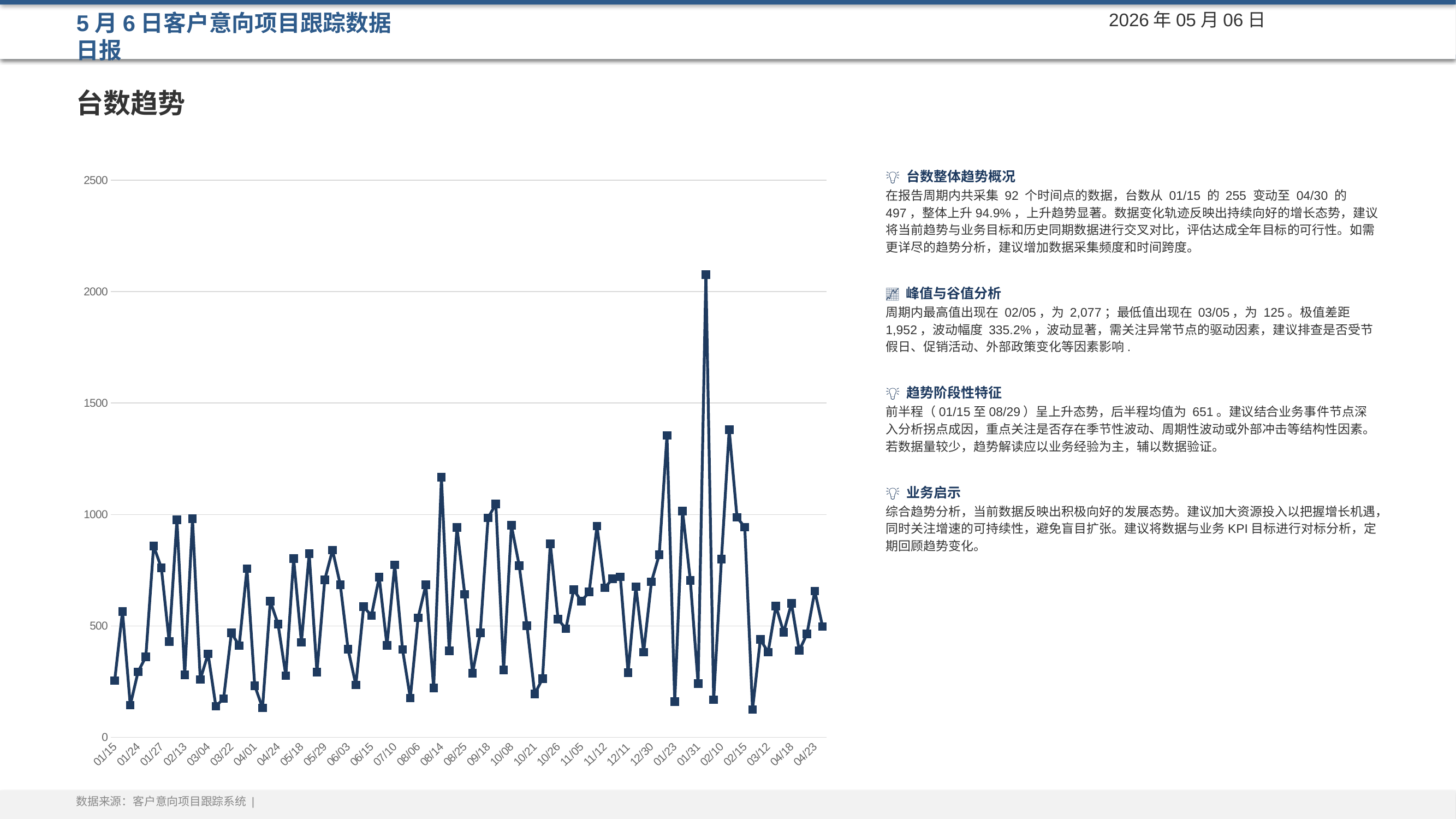

5月6日客户意向项目跟踪数据日报
2026年05月06日

台数趋势

### Chart

| Category | 台数 |
|---|---|
| 01/15 | 255.0 |
| 01/17 | 565.0 |
| 01/20 | 144.0 |
| 01/24 | 294.0 |
| 01/25 | 361.0 |
| 01/26 | 859.0 |
| 01/27 | 760.0 |
| 02/01 | 429.0 |
| 02/04 | 976.0 |
| 02/13 | 280.0 |
| 02/23 | 981.0 |
| 03/03 | 259.0 |
| 03/04 | 375.0 |
| 03/05 | 139.0 |
| 03/17 | 174.0 |
| 03/22 | 469.0 |
| 03/27 | 411.0 |
| 03/28 | 757.0 |
| 04/01 | 232.0 |
| 04/06 | 132.0 |
| 04/07 | 611.0 |
| 04/24 | 508.0 |
| 04/25 | 277.0 |
| 05/08 | 802.0 |
| 05/18 | 426.0 |
| 05/25 | 824.0 |
| 05/28 | 292.0 |
| 05/29 | 707.0 |
| 05/31 | 840.0 |
| 06/02 | 685.0 |
| 06/03 | 395.0 |
| 06/12 | 235.0 |
| 06/14 | 586.0 |
| 06/15 | 546.0 |
| 06/22 | 719.0 |
| 07/07 | 412.0 |
| 07/10 | 774.0 |
| 07/14 | 394.0 |
| 07/23 | 176.0 |
| 08/06 | 536.0 |
| 08/09 | 684.0 |
| 08/12 | 222.0 |
| 08/14 | 1167.0 |
| 08/20 | 388.0 |
| 08/23 | 942.0 |
| 08/25 | 642.0 |
| 08/29 | 287.0 |
| 08/31 | 469.0 |
| 09/18 | 985.0 |
| 09/20 | 1047.0 |
| 09/22 | 302.0 |
| 10/08 | 951.0 |
| 10/12 | 771.0 |
| 10/13 | 501.0 |
| 10/21 | 195.0 |
| 10/23 | 263.0 |
| 10/25 | 869.0 |
| 10/26 | 530.0 |
| 11/02 | 487.0 |
| 11/03 | 662.0 |
| 11/05 | 611.0 |
| 11/10 | 652.0 |
| 11/11 | 948.0 |
| 11/12 | 671.0 |
| 11/13 | 711.0 |
| 11/15 | 720.0 |
| 12/11 | 290.0 |
| 12/18 | 676.0 |
| 12/24 | 382.0 |
| 12/30 | 698.0 |
| 01/20 | 819.0 |
| 01/21 | 1355.0 |
| 01/23 | 160.0 |
| 01/26 | 1016.0 |
| 01/29 | 704.0 |
| 01/31 | 241.0 |
| 02/05 | 2077.0 |
| 02/06 | 169.0 |
| 02/10 | 799.0 |
| 02/11 | 1380.0 |
| 02/12 | 987.0 |
| 02/15 | 943.0 |
| 03/05 | 125.0 |
| 03/10 | 439.0 |
| 03/12 | 382.0 |
| 03/15 | 589.0 |
| 04/11 | 471.0 |
| 04/18 | 601.0 |
| 04/19 | 389.0 |
| 04/21 | 464.0 |
| 04/23 | 656.0 |
| 04/30 | 497.0 |
💡 台数整体趋势概况
在报告周期内共采集 92 个时间点的数据，台数从 01/15 的 255 变动至 04/30 的 497，整体上升94.9%，上升趋势显著。数据变化轨迹反映出持续向好的增长态势，建议将当前趋势与业务目标和历史同期数据进行交叉对比，评估达成全年目标的可行性。如需更详尽的趋势分析，建议增加数据采集频度和时间跨度。

📈 峰值与谷值分析
周期内最高值出现在 02/05，为 2,077；最低值出现在 03/05，为 125。极值差距 1,952，波动幅度 335.2%，波动显著，需关注异常节点的驱动因素，建议排查是否受节假日、促销活动、外部政策变化等因素影响.

💡 趋势阶段性特征
前半程（01/15至08/29）呈上升态势，后半程均值为 651。建议结合业务事件节点深入分析拐点成因，重点关注是否存在季节性波动、周期性波动或外部冲击等结构性因素。若数据量较少，趋势解读应以业务经验为主，辅以数据验证。

💡 业务启示
综合趋势分析，当前数据反映出积极向好的发展态势。建议加大资源投入以把握增长机遇，同时关注增速的可持续性，避免盲目扩张。建议将数据与业务KPI目标进行对标分析，定期回顾趋势变化。

数据来源：客户意向项目跟踪系统 |